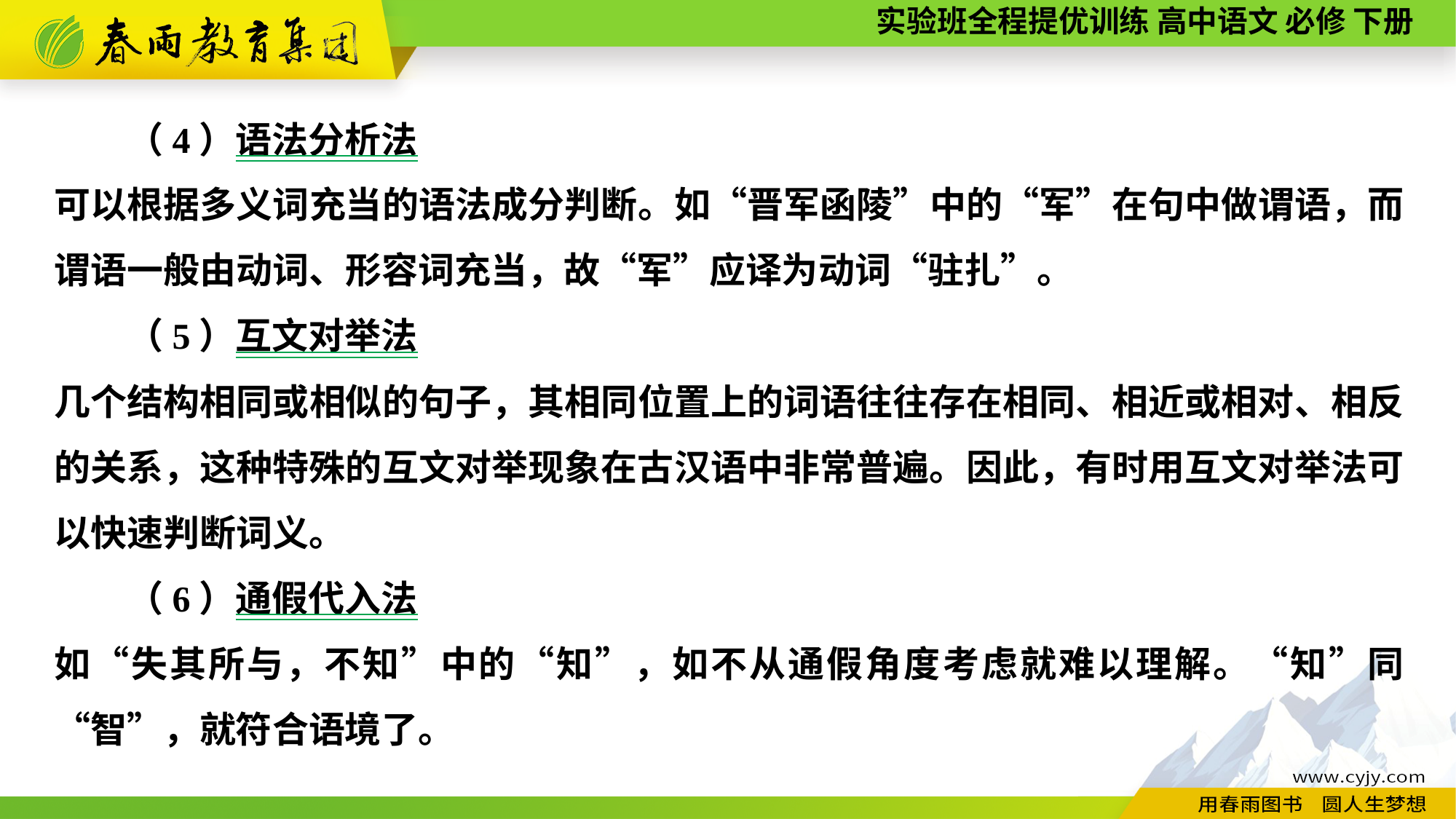

（4）语法分析法
可以根据多义词充当的语法成分判断。如“晋军函陵”中的“军”在句中做谓语，而谓语一般由动词、形容词充当，故“军”应译为动词“驻扎”。
（5）互文对举法
几个结构相同或相似的句子，其相同位置上的词语往往存在相同、相近或相对、相反的关系，这种特殊的互文对举现象在古汉语中非常普遍。因此，有时用互文对举法可以快速判断词义。
（6）通假代入法
如“失其所与，不知”中的“知”，如不从通假角度考虑就难以理解。“知”同“智”，就符合语境了。